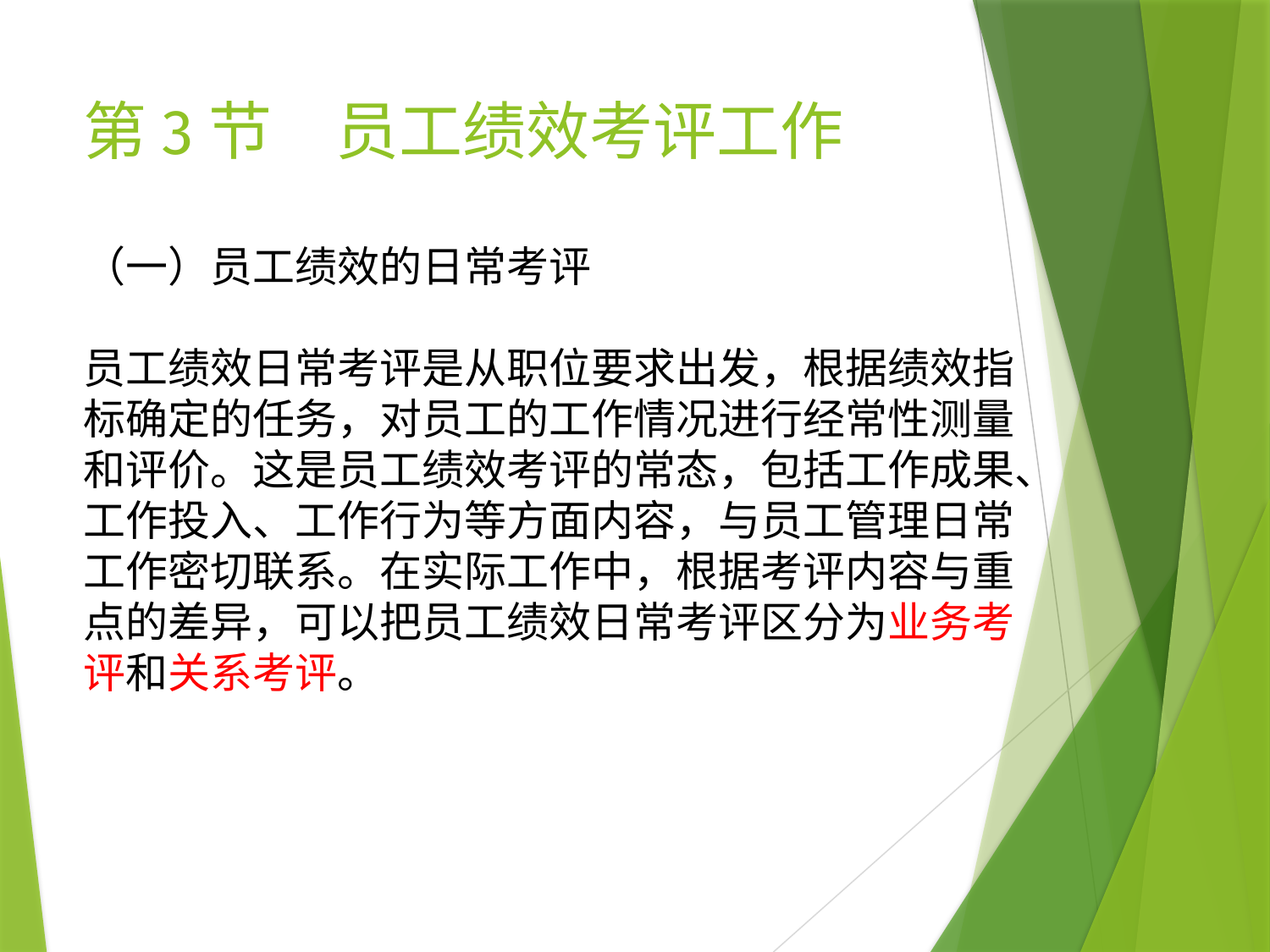

# 第3节　员工绩效考评工作
（一）员工绩效的日常考评

员工绩效日常考评是从职位要求出发，根据绩效指标确定的任务，对员工的工作情况进行经常性测量和评价。这是员工绩效考评的常态，包括工作成果、工作投入、工作行为等方面内容，与员工管理日常工作密切联系。在实际工作中，根据考评内容与重点的差异，可以把员工绩效日常考评区分为业务考评和关系考评。